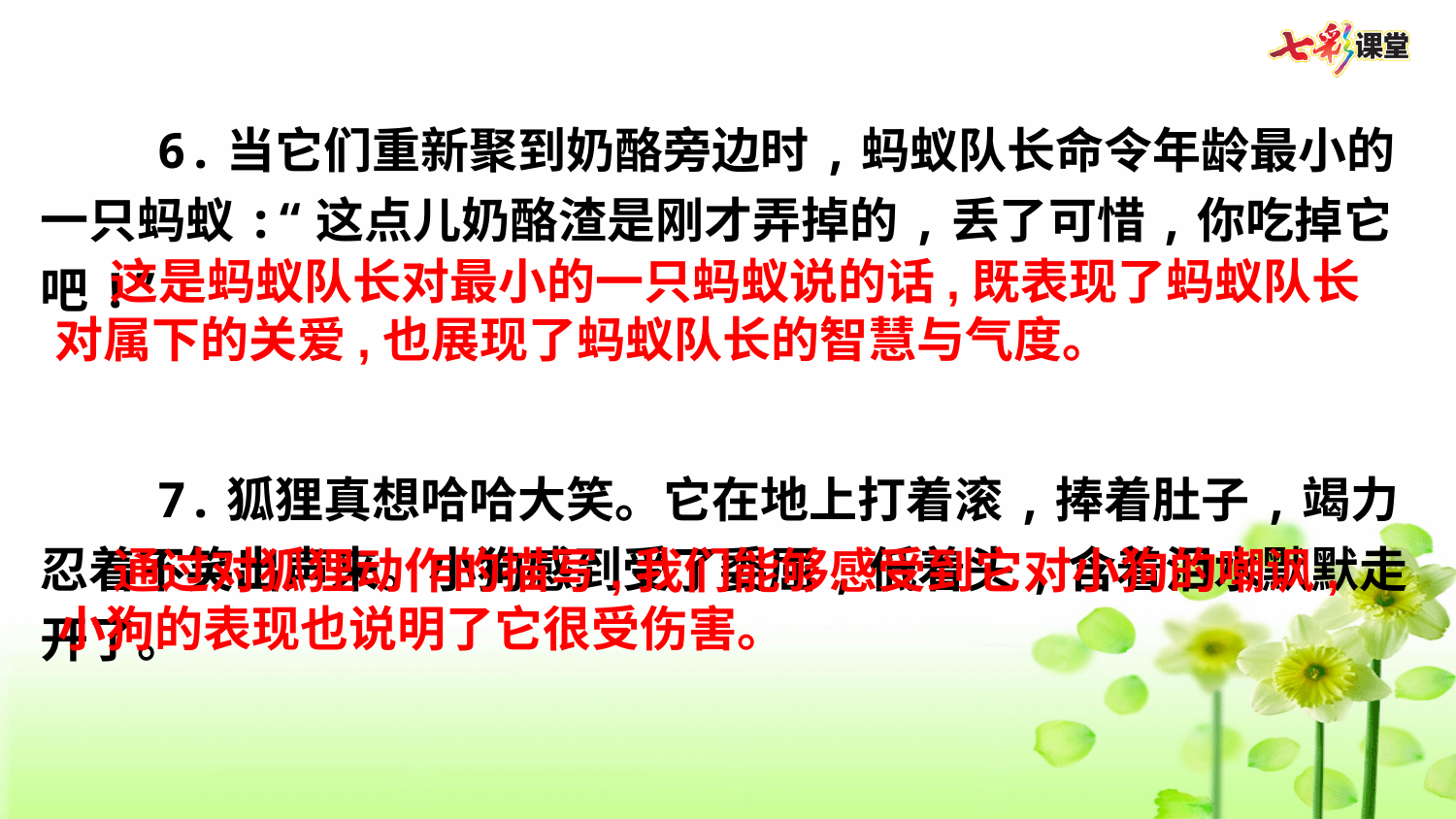

6.当它们重新聚到奶酪旁边时,蚂蚁队长命令年龄最小的一只蚂蚁:“这点儿奶酪渣是刚才弄掉的,丢了可惜,你吃掉它吧!”

    7.狐狸真想哈哈大笑。它在地上打着滚,捧着肚子,竭力忍着不笑出声来。小狗感到受了委屈,低着头,含着泪水默默走开了。
    这是蚂蚁队长对最小的一只蚂蚁说的话,既表现了蚂蚁队长对属下的关爱,也展现了蚂蚁队长的智慧与气度。
    通过对狐狸动作的描写,我们能够感受到它对小狗的嘲讽,小狗的表现也说明了它很受伤害。